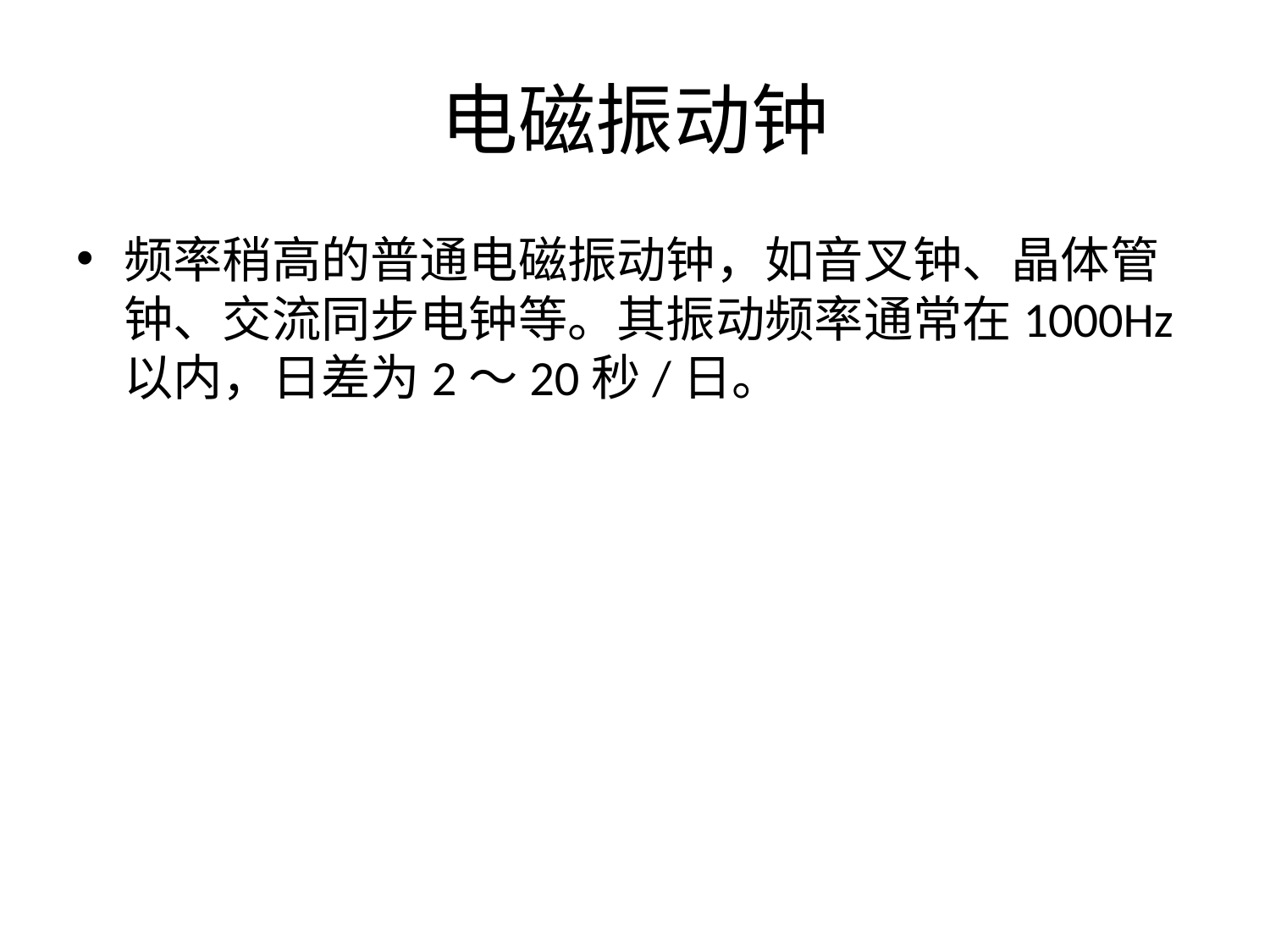

# 电磁振动钟
频率稍高的普通电磁振动钟，如音叉钟、晶体管钟、交流同步电钟等。其振动频率通常在1000Hz以内，日差为2～20秒/日。